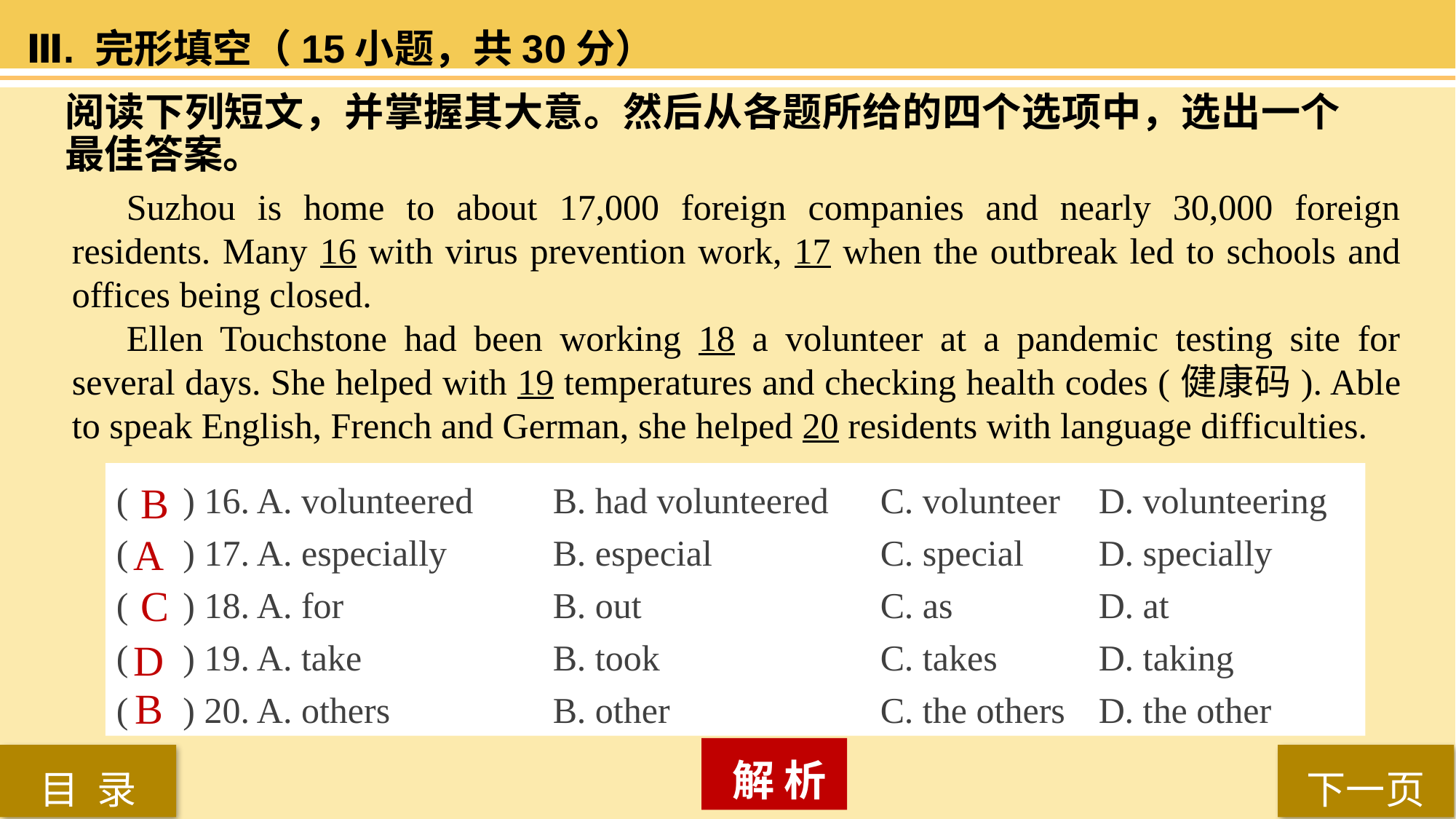

Ⅲ. 完形填空（15小题，共30分）
阅读下列短文，并掌握其大意。然后从各题所给的四个选项中，选出一个最佳答案。
Suzhou is home to about 17,000 foreign companies and nearly 30,000 foreign residents. Many 16 with virus prevention work, 17 when the outbreak led to schools and offices being closed.
Ellen Touchstone had been working 18 a volunteer at a pandemic testing site for several days. She helped with 19 temperatures and checking health codes (健康码). Able to speak English, French and German, she helped 20 residents with language difficulties.
(      ) 16. A. volunteered 	B. had volunteered 	C. volunteer 	D. volunteering
(      ) 17. A. especially 	B. especial 		C. special 	D. specially
(      ) 18. A. for 		B. out 			C. as 		D. at
(      ) 19. A. take 		B. took 		C. takes 	D. taking
(      ) 20. A. others 		B. other 		C. the others 	D. the other
B
A
C
D
B
 解 析